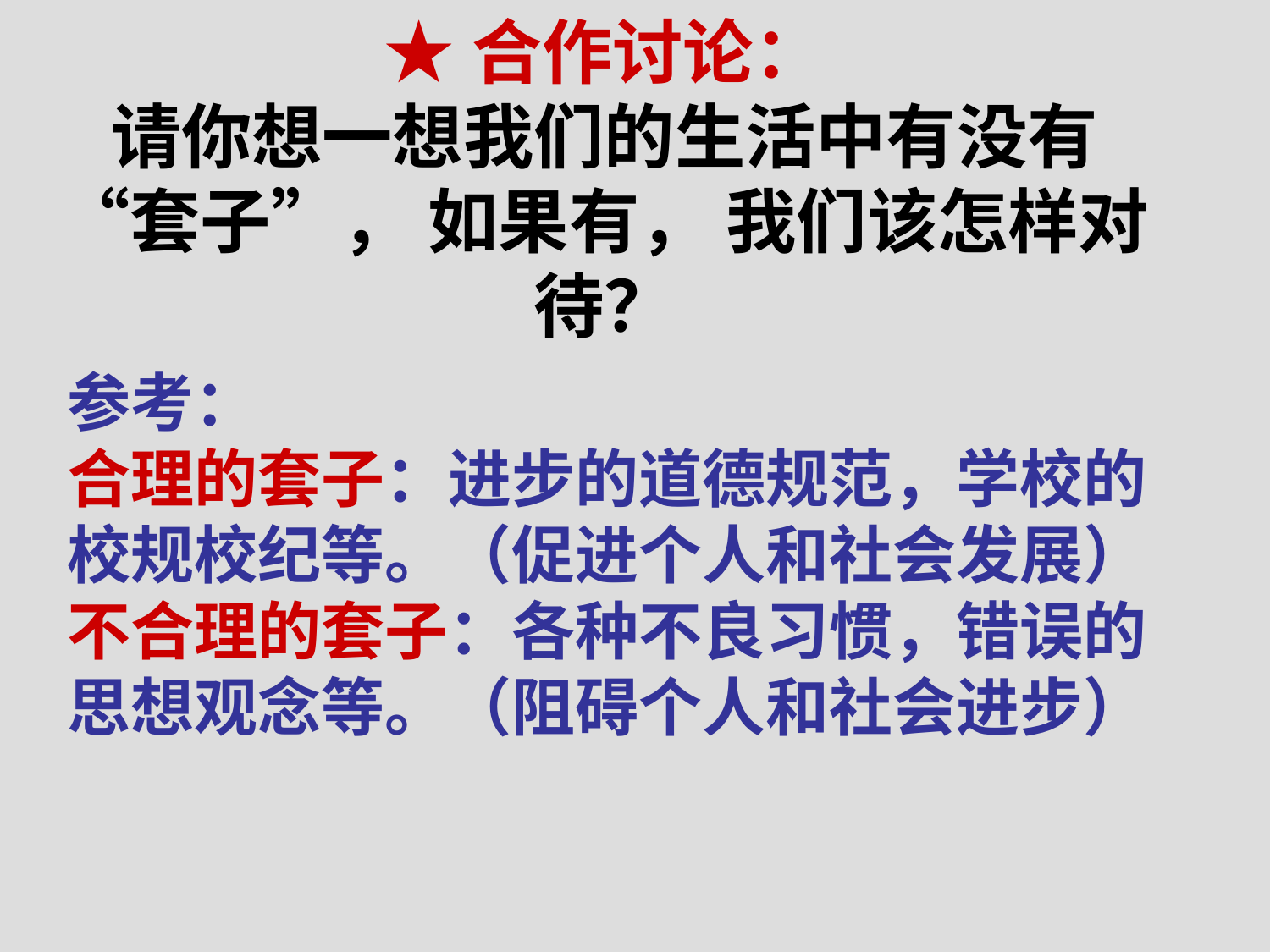

# ★合作讨论： 请你想一想我们的生活中有没有 “套子”， 如果有， 我们该怎样对待？
参考：
合理的套子：进步的道德规范，学校的校规校纪等。（促进个人和社会发展）
不合理的套子：各种不良习惯，错误的思想观念等。（阻碍个人和社会进步）